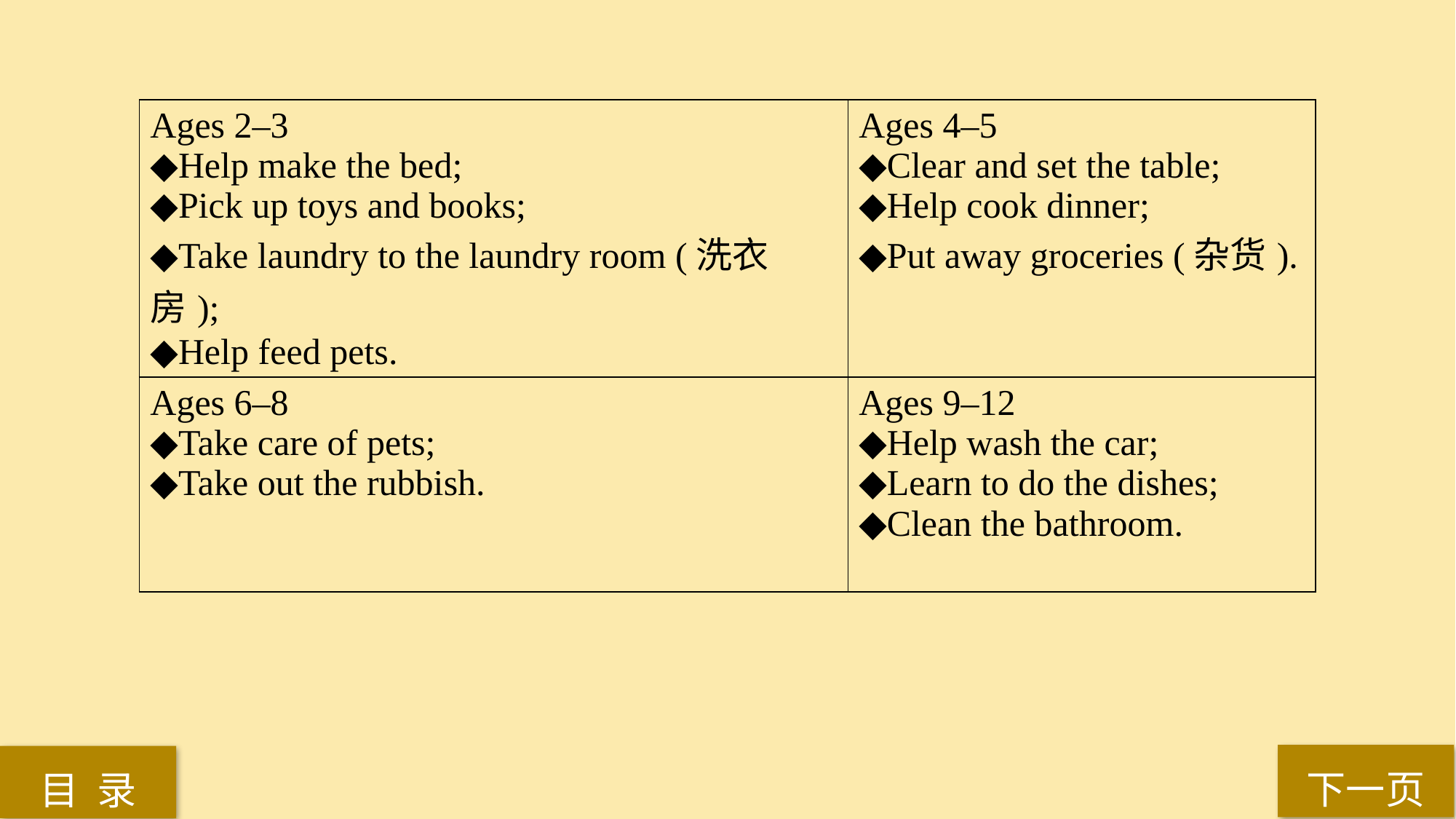

| Ages 2–3 ◆Help make the bed; ◆Pick up toys and books; ◆Take laundry to the laundry room (洗衣房); ◆Help feed pets. | Ages 4–5 ◆Clear and set the table; ◆Help cook dinner; ◆Put away groceries (杂货). |
| --- | --- |
| Ages 6–8 ◆Take care of pets; ◆Take out the rubbish. | Ages 9–12 ◆Help wash the car; ◆Learn to do the dishes; ◆Clean the bathroom. |